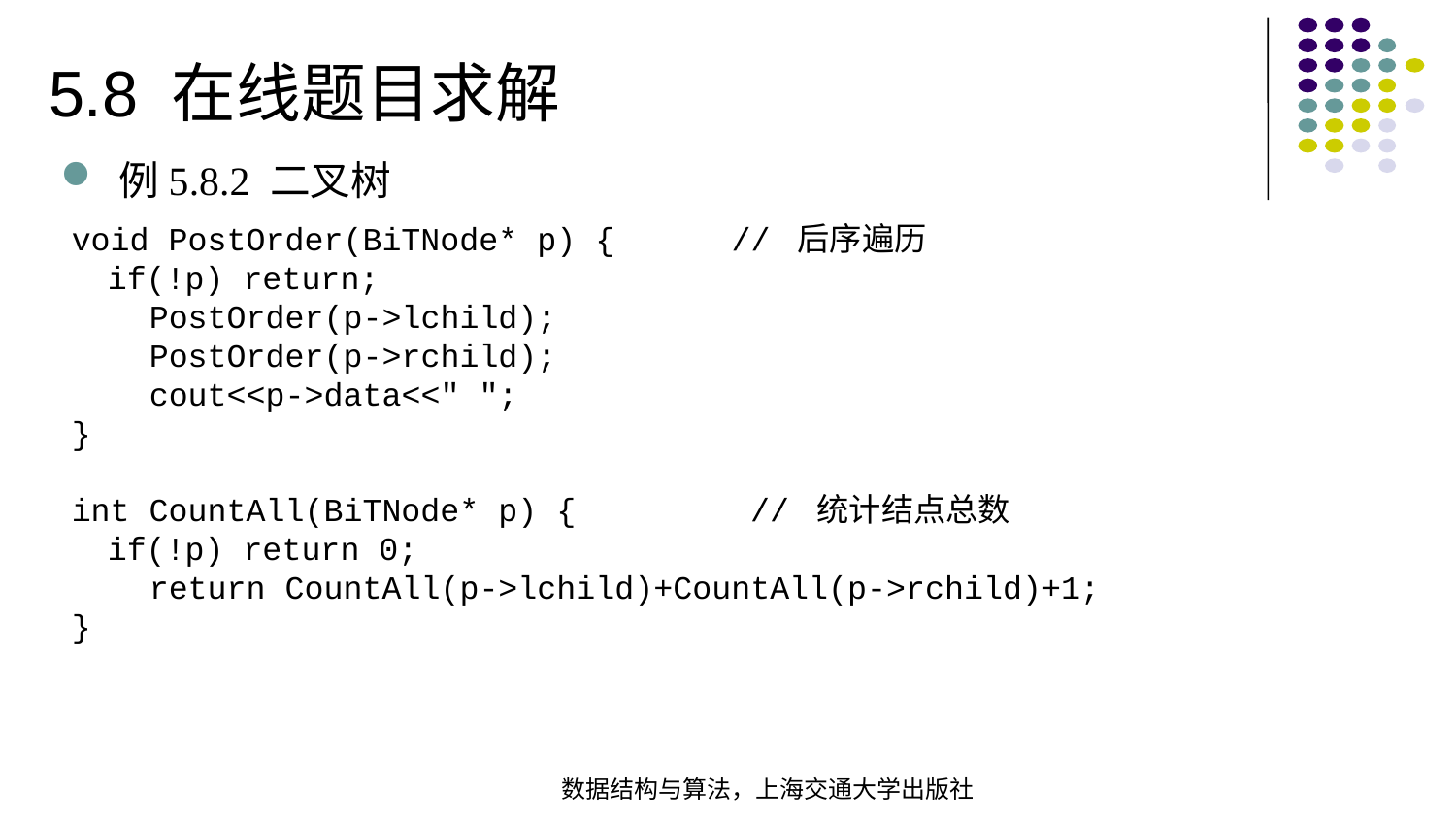

5.8 在线题目求解
例5.8.2 二叉树
void PostOrder(BiTNode* p) {      // 后序遍历    if(!p) return;    PostOrder(p->lchild);    PostOrder(p->rchild);    cout<<p->data<<" ";} int CountAll(BiTNode* p) {         // 统计结点总数    if(!p) return 0;    return CountAll(p->lchild)+CountAll(p->rchild)+1;
}